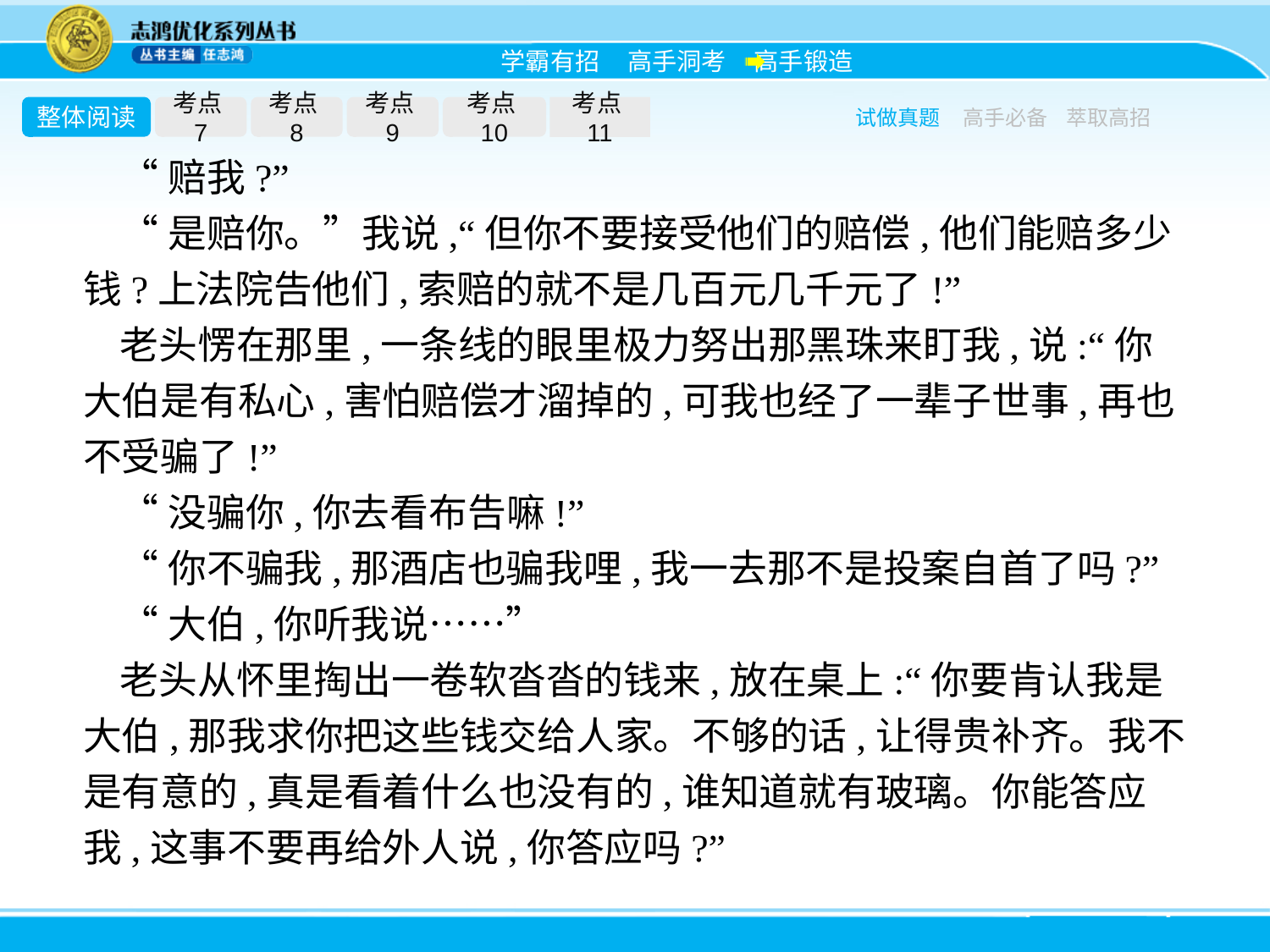

整体阅读
考点7
考点8
考点9
考点10
考点11
试做真题
高手必备
萃取高招
“赔我?”
“是赔你。”我说,“但你不要接受他们的赔偿,他们能赔多少钱?上法院告他们,索赔的就不是几百元几千元了!”
老头愣在那里,一条线的眼里极力努出那黑珠来盯我,说:“你大伯是有私心,害怕赔偿才溜掉的,可我也经了一辈子世事,再也不受骗了!”
“没骗你,你去看布告嘛!”
“你不骗我,那酒店也骗我哩,我一去那不是投案自首了吗?”
“大伯,你听我说……”
老头从怀里掏出一卷软沓沓的钱来,放在桌上:“你要肯认我是大伯,那我求你把这些钱交给人家。不够的话,让得贵补齐。我不是有意的,真是看着什么也没有的,谁知道就有玻璃。你能答应我,这事不要再给外人说,你答应吗?”